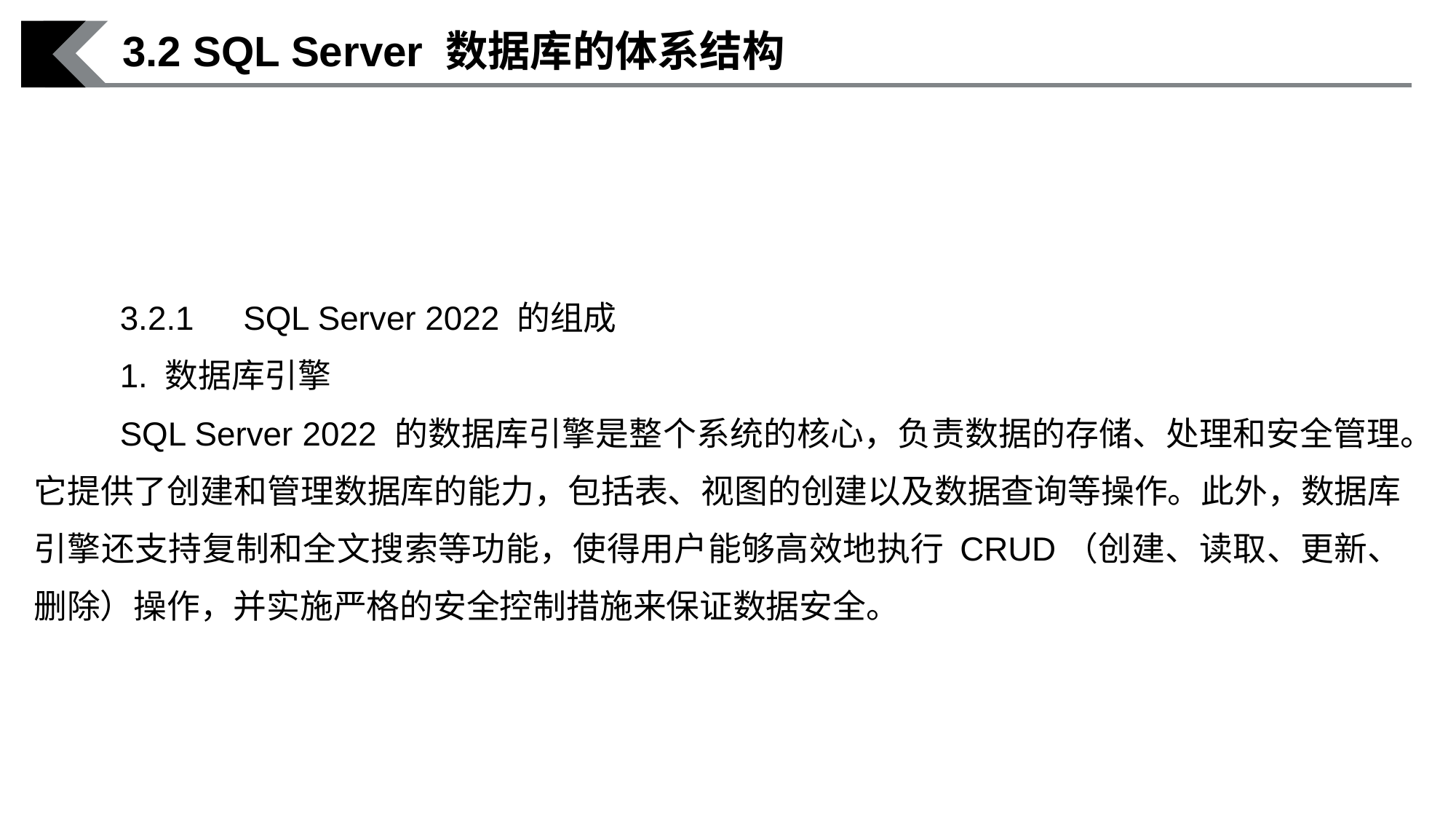

3.2 SQL Server 数据库的体系结构
3.2.1　SQL Server 2022 的组成
1. 数据库引擎
SQL Server 2022 的数据库引擎是整个系统的核心，负责数据的存储、处理和安全管理。它提供了创建和管理数据库的能力，包括表、视图的创建以及数据查询等操作。此外，数据库引擎还支持复制和全文搜索等功能，使得用户能够高效地执行 CRUD（创建、读取、更新、删除）操作，并实施严格的安全控制措施来保证数据安全。